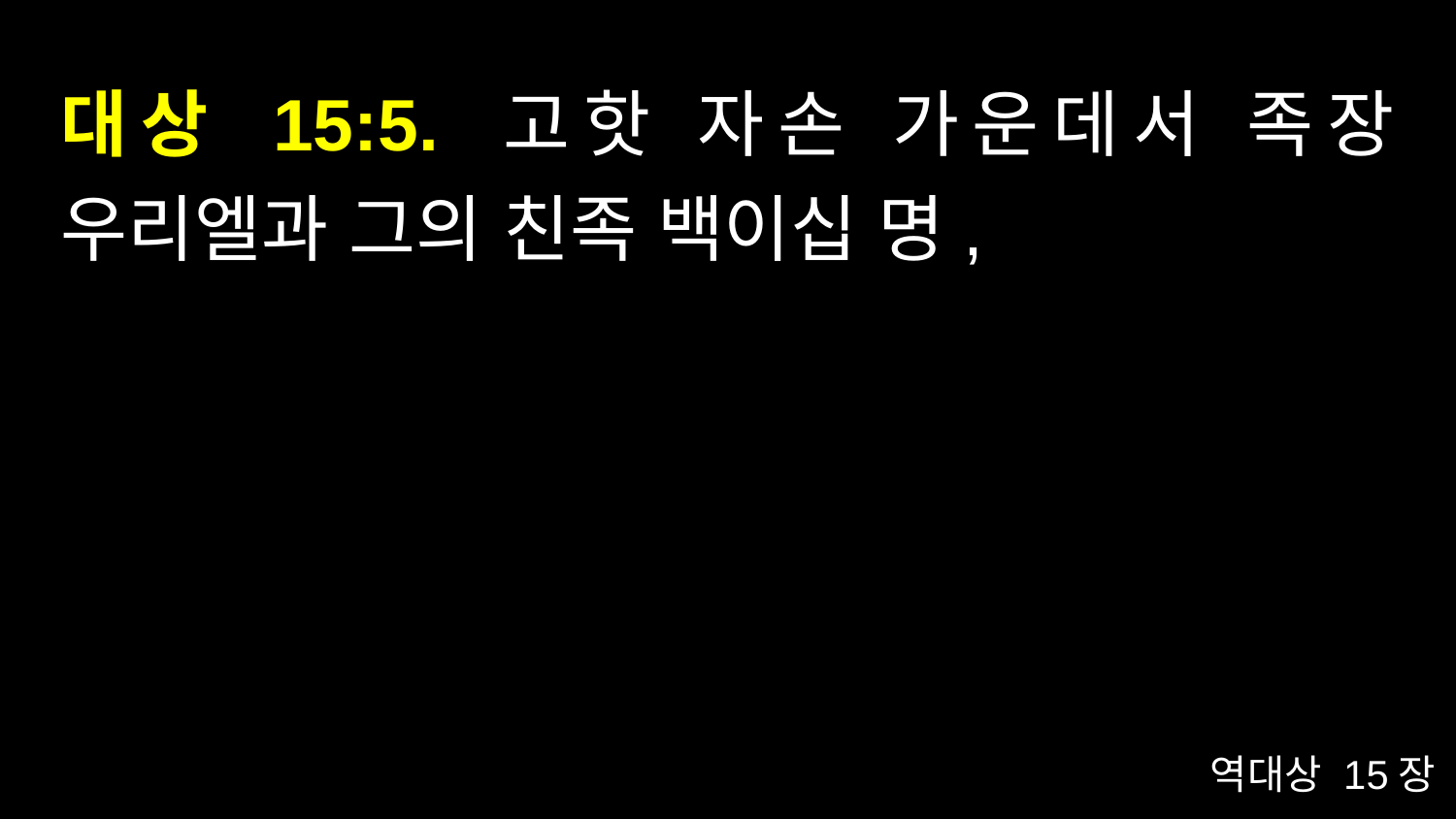

# 대상 15:5. 고핫 자손 가운데서 족장 우리엘과 그의 친족 백이십 명,
역대상 15장